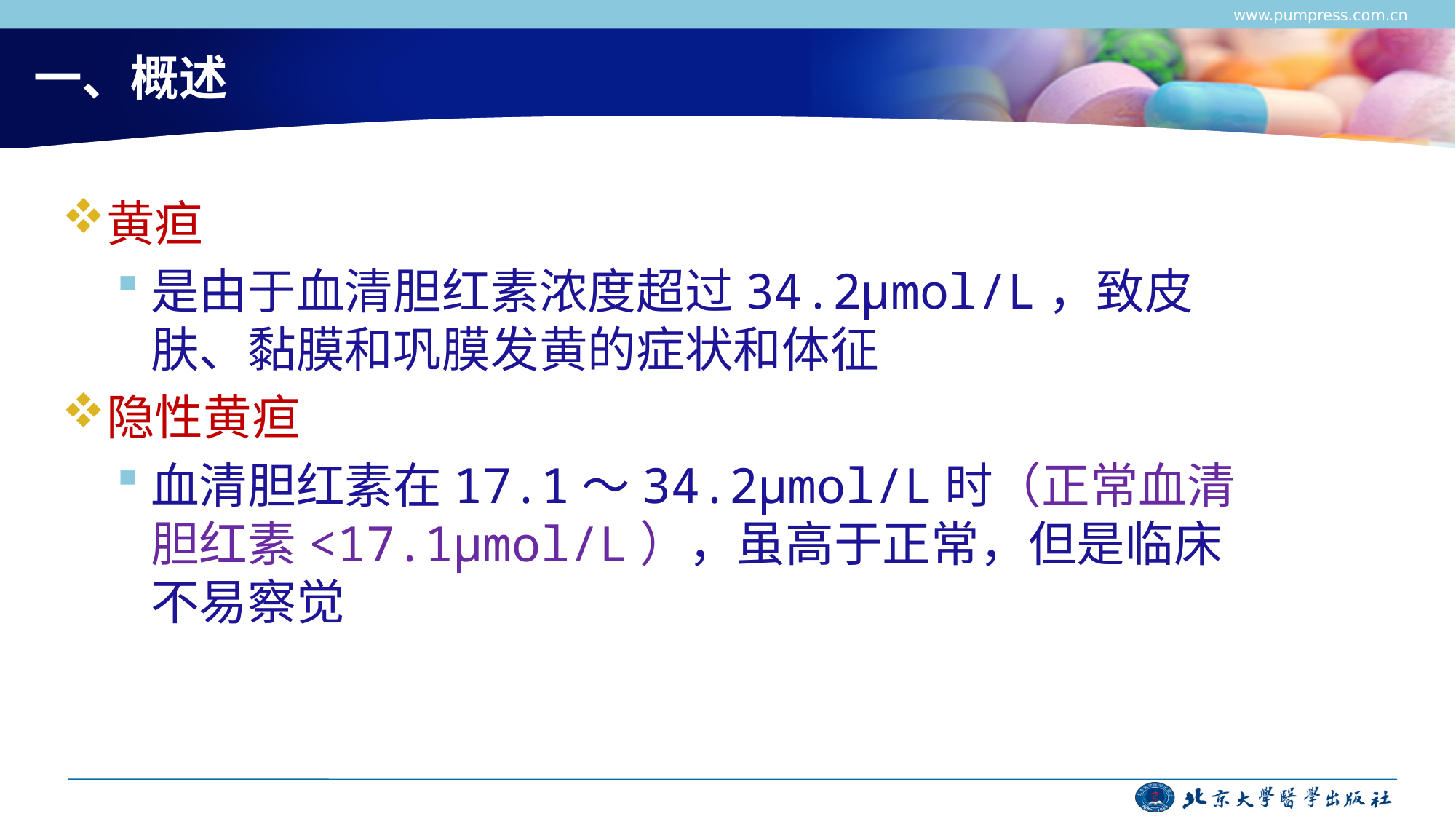

www.pumpress.com.cn
# 一、概述
黄疸
是由于血清胆红素浓度超过34.2μmol/L，致皮肤、黏膜和巩膜发黄的症状和体征
隐性黄疸
血清胆红素在17.1～34.2μmol/L时（正常血清胆红素<17.1μmol/L），虽高于正常，但是临床不易察觉